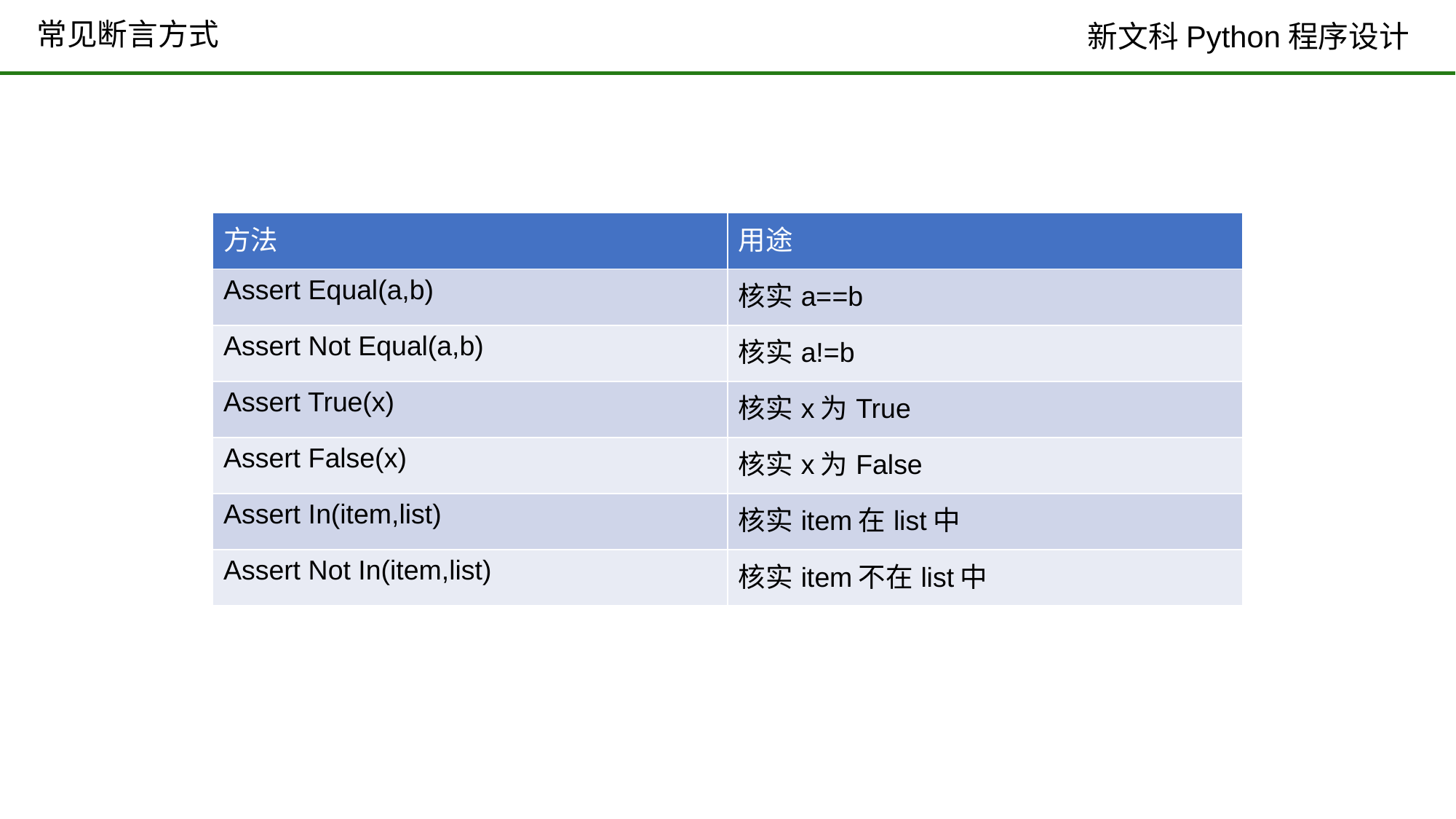

# 常见断言方式
| 方法 | 用途 |
| --- | --- |
| Assert Equal(a,b) | 核实a==b |
| Assert Not Equal(a,b) | 核实a!=b |
| Assert True(x) | 核实x为True |
| Assert False(x) | 核实x为False |
| Assert In(item,list) | 核实item在list中 |
| Assert Not In(item,list) | 核实item不在list中 |